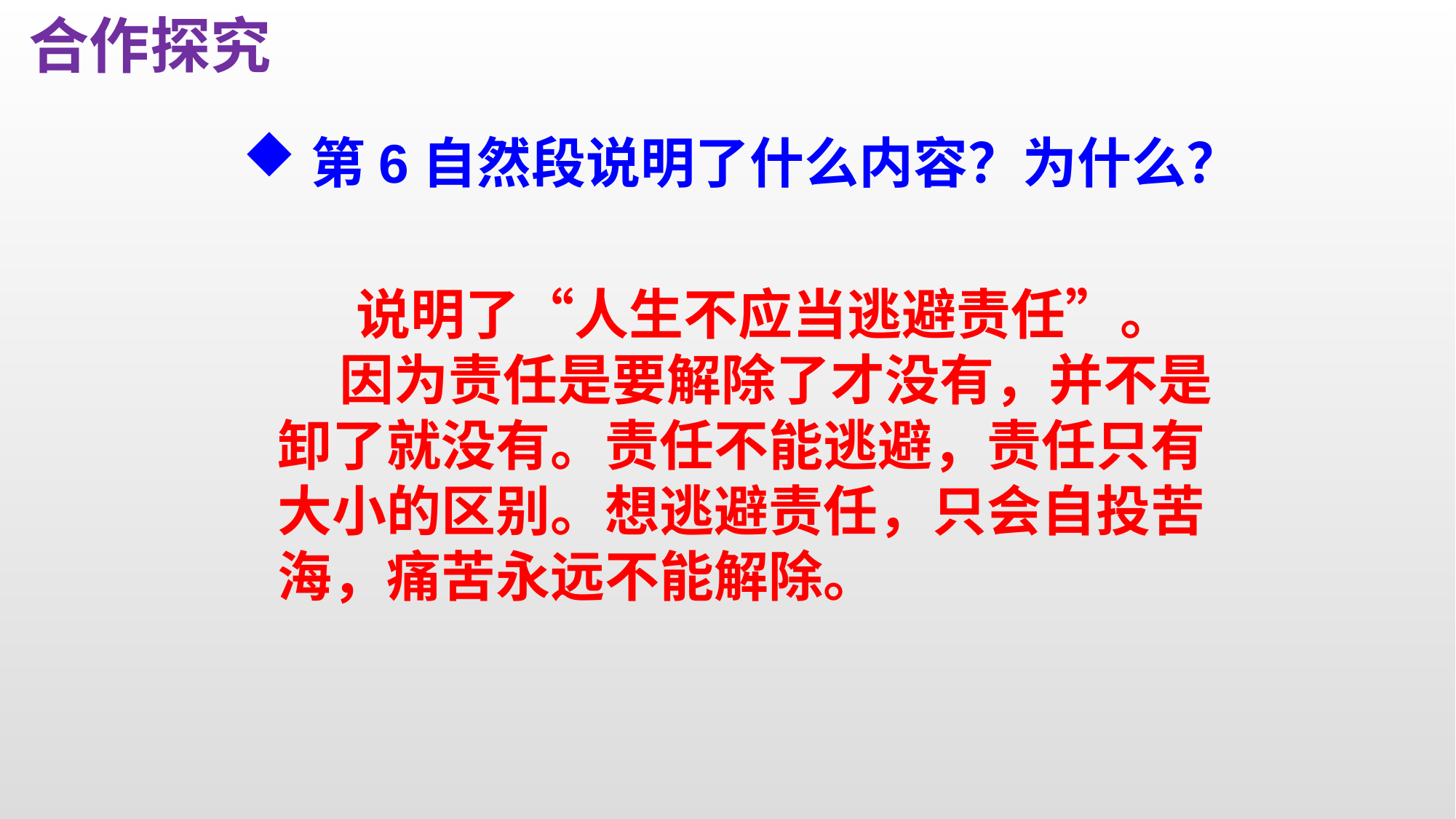

合作探究
第6自然段说明了什么内容？为什么？
　  说明了“人生不应当逃避责任”。
    因为责任是要解除了才没有，并不是卸了就没有。责任不能逃避，责任只有大小的区别。想逃避责任，只会自投苦海，痛苦永远不能解除。